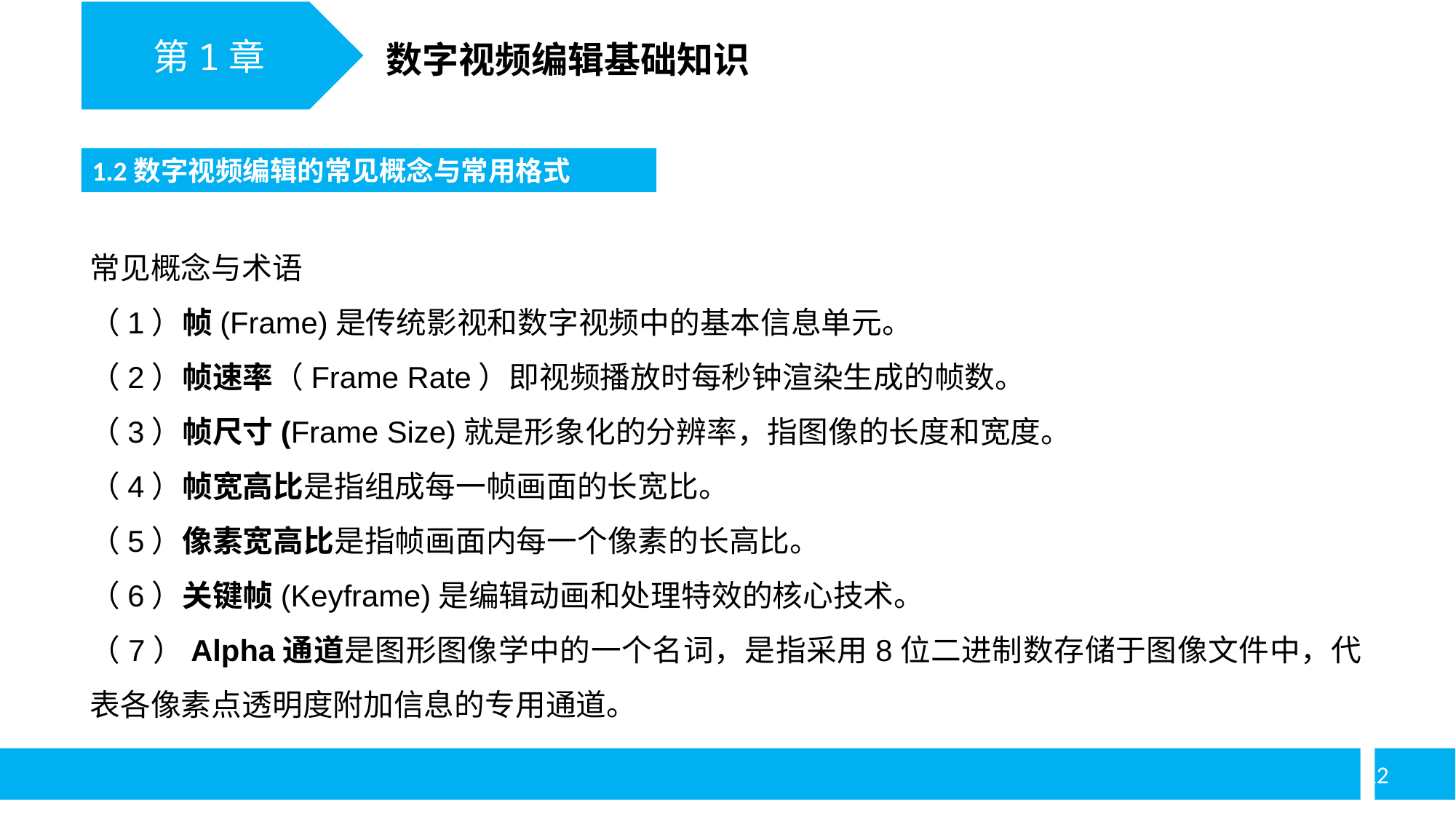

第1章
数字视频编辑基础知识
1.2数字视频编辑的常见概念与常用格式
常见概念与术语
（1）帧(Frame)是传统影视和数字视频中的基本信息单元。
（2）帧速率（Frame Rate）即视频播放时每秒钟渲染生成的帧数。
（3）帧尺寸(Frame Size)就是形象化的分辨率，指图像的长度和宽度。
（4）帧宽高比是指组成每一帧画面的长宽比。
（5）像素宽高比是指帧画面内每一个像素的长高比。
（6）关键帧(Keyframe)是编辑动画和处理特效的核心技术。
（7）Alpha通道是图形图像学中的一个名词，是指采用8位二进制数存储于图像文件中，代表各像素点透明度附加信息的专用通道。